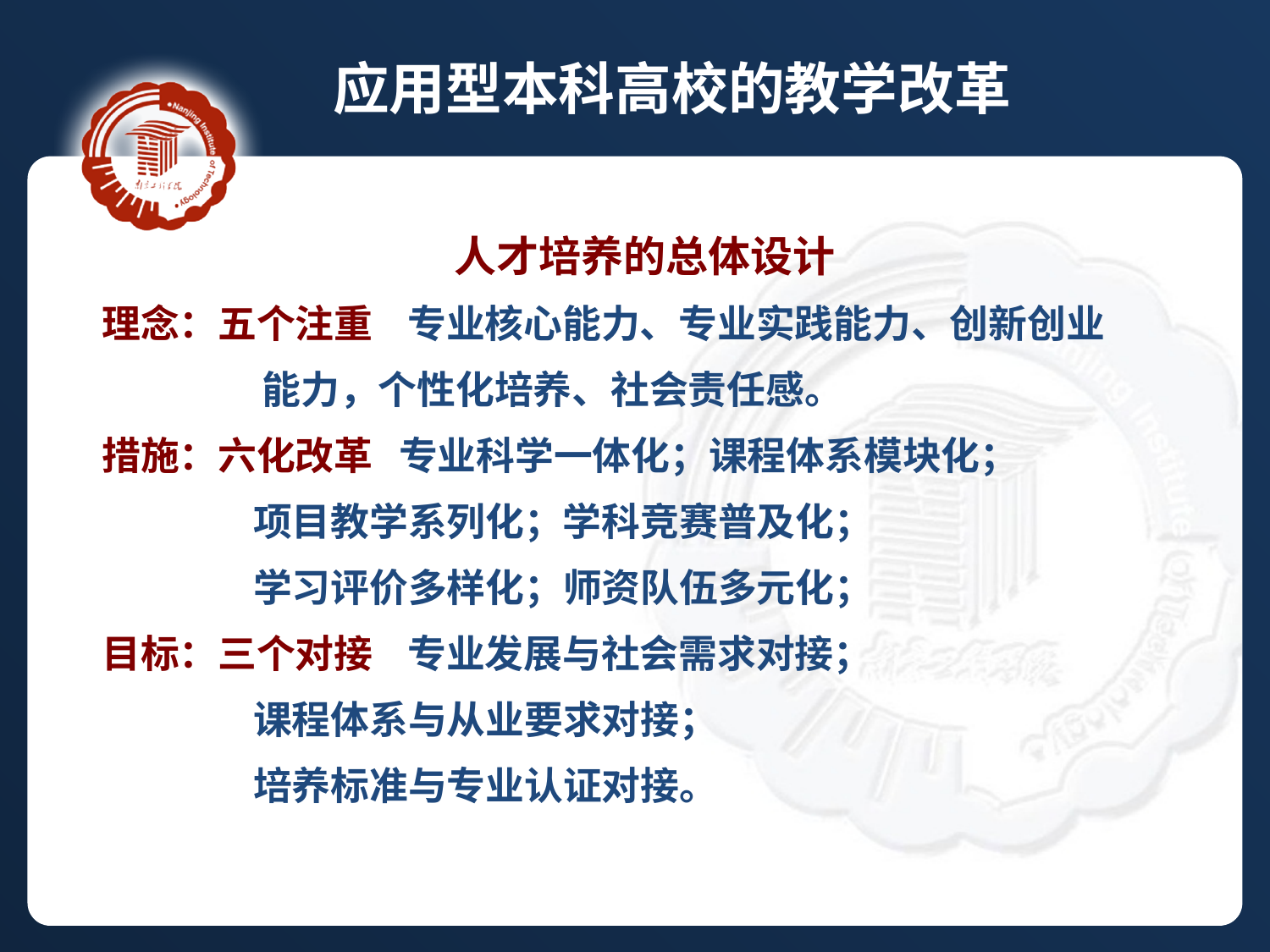

应用型本科高校的教学改革
人才培养的总体设计
理念：五个注重    专业核心能力、专业实践能力、创新创业
                 能力，个性化培养、社会责任感。
措施：六化改革   专业科学一体化；课程体系模块化；
                项目教学系列化；学科竞赛普及化；
                学习评价多样化；师资队伍多元化；
目标：三个对接    专业发展与社会需求对接；
                课程体系与从业要求对接；
                培养标准与专业认证对接。